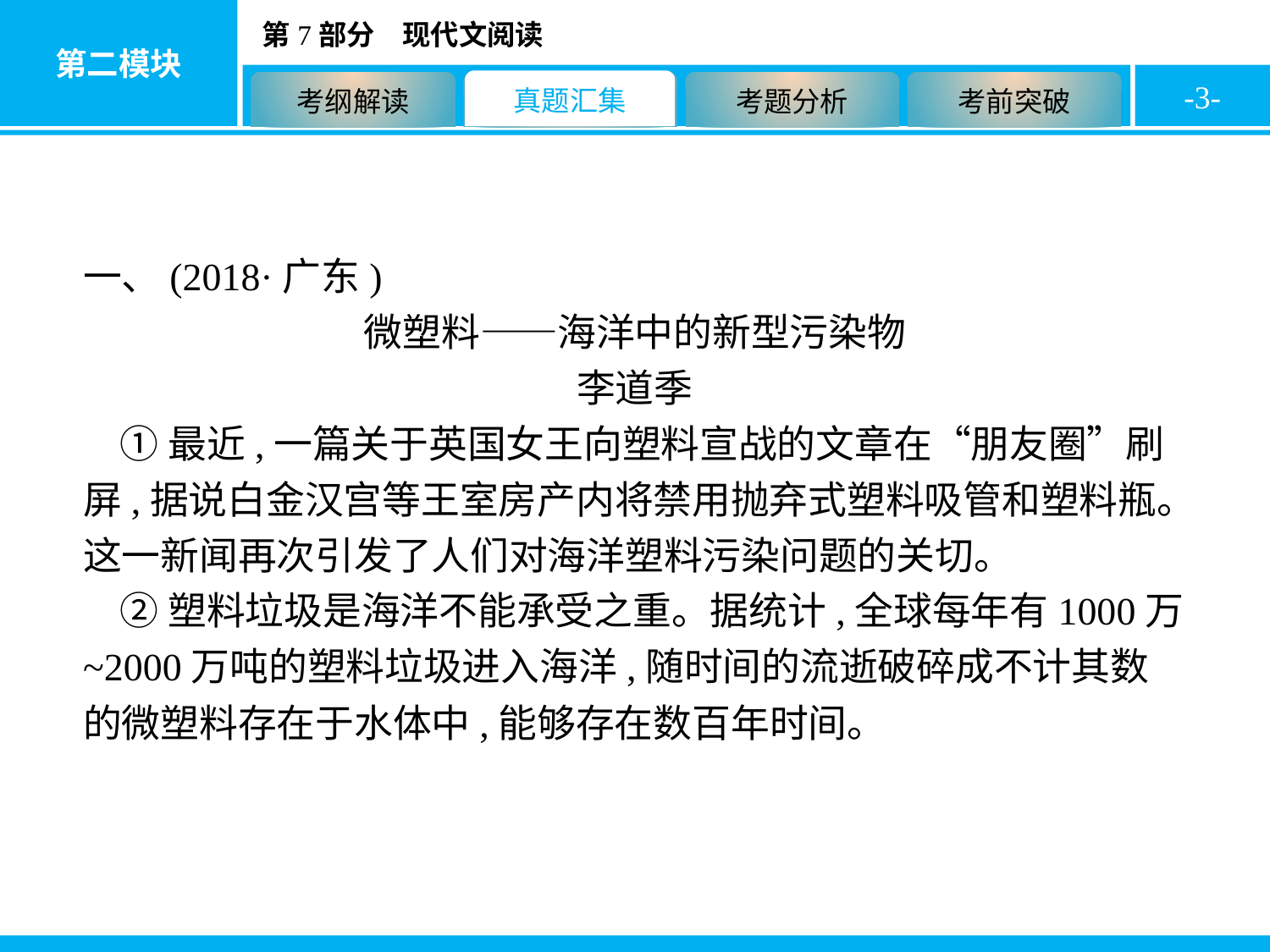

-3-
一、(2018·广东)
微塑料——海洋中的新型污染物
李道季
①最近,一篇关于英国女王向塑料宣战的文章在“朋友圈”刷屏,据说白金汉宫等王室房产内将禁用抛弃式塑料吸管和塑料瓶。这一新闻再次引发了人们对海洋塑料污染问题的关切。
②塑料垃圾是海洋不能承受之重。据统计,全球每年有1000万~2000万吨的塑料垃圾进入海洋,随时间的流逝破碎成不计其数的微塑料存在于水体中,能够存在数百年时间。